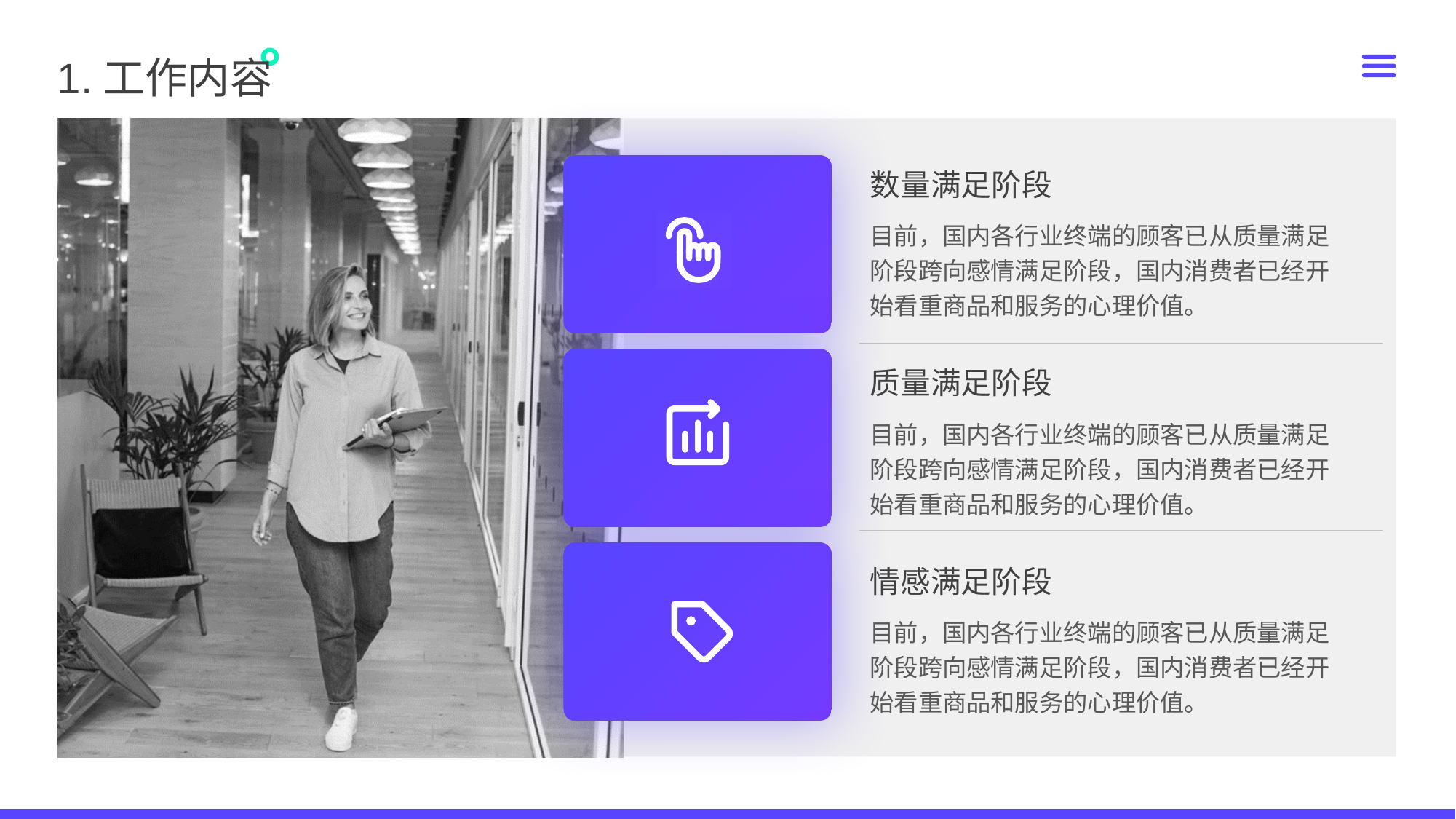

1.工作内容

数量满足阶段
目前，国内各行业终端的顾客已从质量满足阶段跨向感情满足阶段，国内消费者已经开始看重商品和服务的心理价值。

质量满足阶段

目前，国内各行业终端的顾客已从质量满足阶段跨向感情满足阶段，国内消费者已经开始看重商品和服务的心理价值。

情感满足阶段

目前，国内各行业终端的顾客已从质量满足阶段跨向感情满足阶段，国内消费者已经开始看重商品和服务的心理价值。